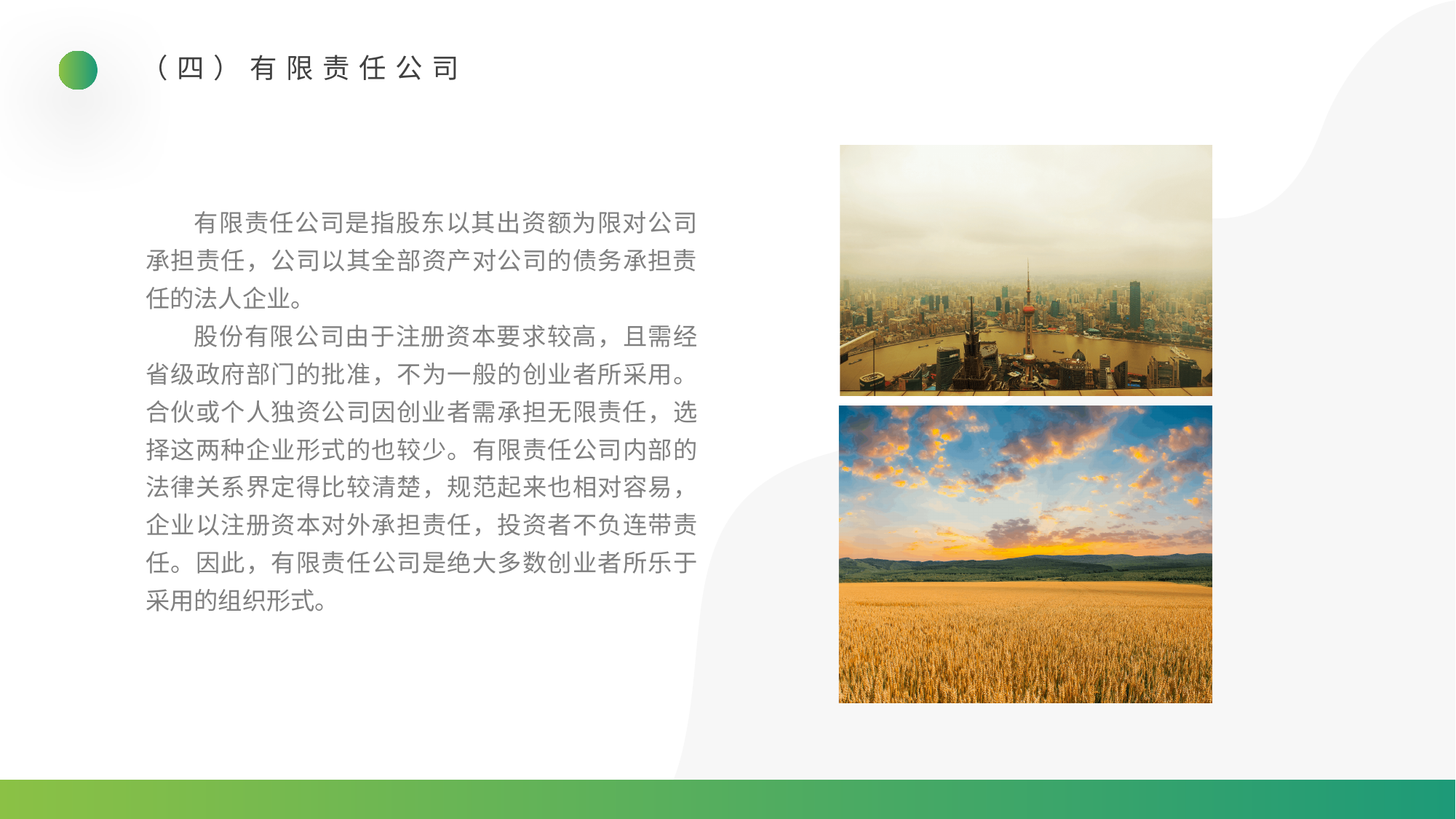

（四）有限责任公司

有限责任公司是指股东以其出资额为限对公司承担责任，公司以其全部资产对公司的债务承担责任的法人企业。
股份有限公司由于注册资本要求较高，且需经省级政府部门的批准，不为一般的创业者所采用。合伙或个人独资公司因创业者需承担无限责任，选择这两种企业形式的也较少。有限责任公司内部的法律关系界定得比较清楚，规范起来也相对容易，企业以注册资本对外承担责任，投资者不负连带责任。因此，有限责任公司是绝大多数创业者所乐于采用的组织形式。